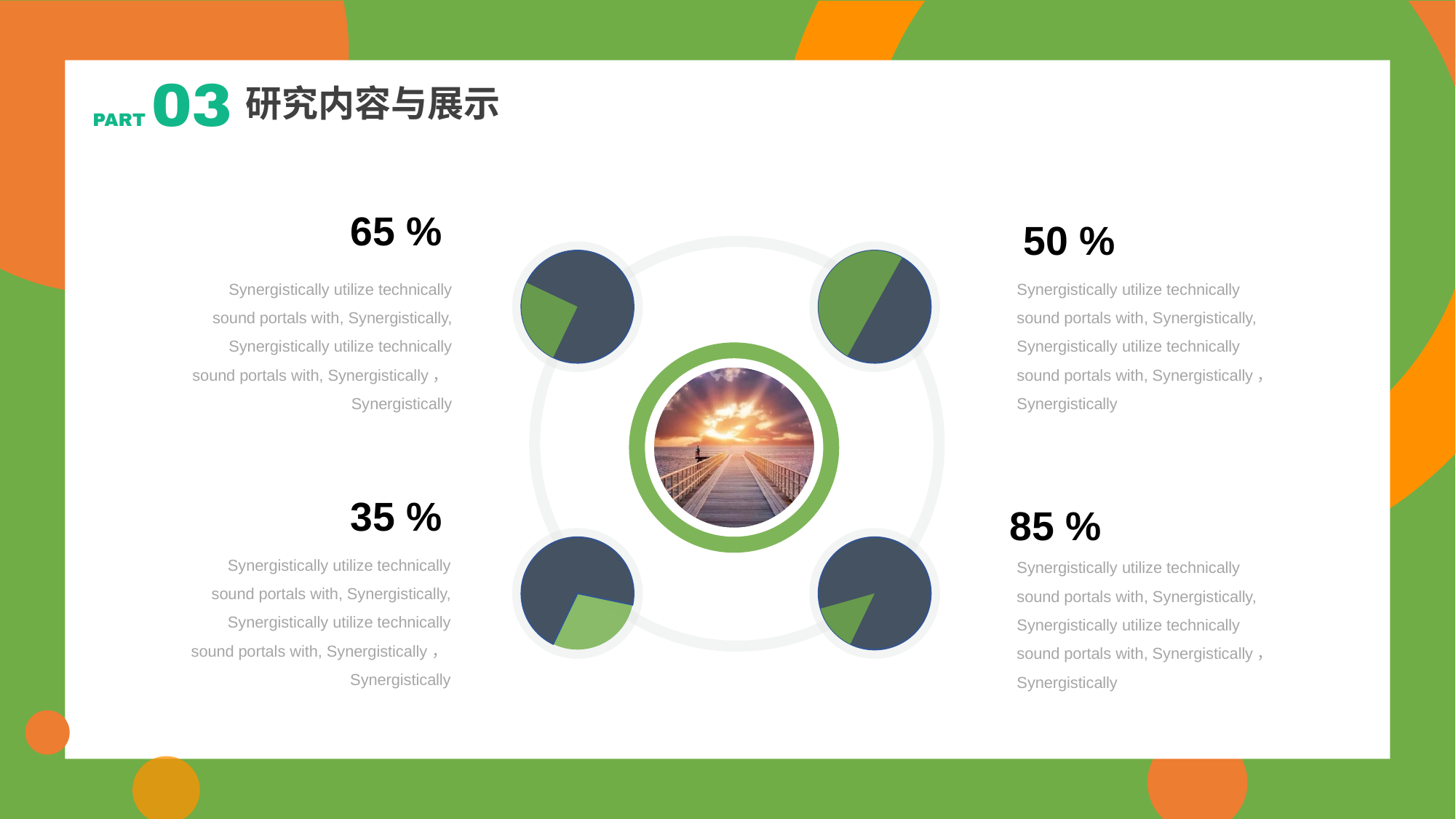

PART 03
研究内容与展示
65 %
50 %

Synergistically utilize technically sound portals with, Synergistically, Synergistically utilize technically sound portals with, Synergistically，Synergistically
Synergistically utilize technically sound portals with, Synergistically, Synergistically utilize technically sound portals with, Synergistically，Synergistically

35 %
85 %

Synergistically utilize technically sound portals with, Synergistically, Synergistically utilize technically sound portals with, Synergistically，Synergistically
Synergistically utilize technically sound portals with, Synergistically, Synergistically utilize technically sound portals with, Synergistically，Synergistically